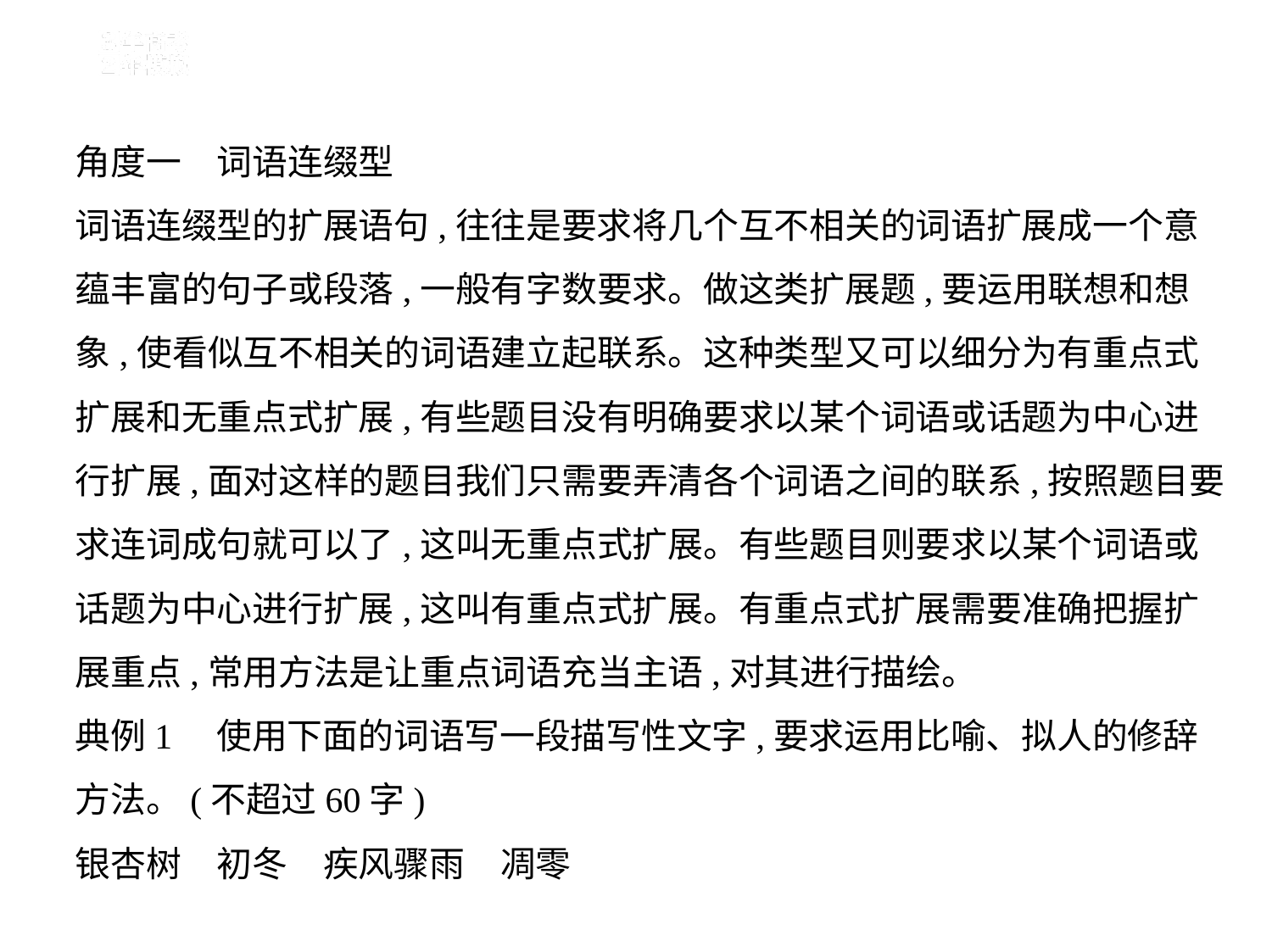

角度一　词语连缀型
词语连缀型的扩展语句,往往是要求将几个互不相关的词语扩展成一个意
蕴丰富的句子或段落,一般有字数要求。做这类扩展题,要运用联想和想
象,使看似互不相关的词语建立起联系。这种类型又可以细分为有重点式
扩展和无重点式扩展,有些题目没有明确要求以某个词语或话题为中心进
行扩展,面对这样的题目我们只需要弄清各个词语之间的联系,按照题目要
求连词成句就可以了,这叫无重点式扩展。有些题目则要求以某个词语或
话题为中心进行扩展,这叫有重点式扩展。有重点式扩展需要准确把握扩
展重点,常用方法是让重点词语充当主语,对其进行描绘。
典例1　使用下面的词语写一段描写性文字,要求运用比喻、拟人的修辞
方法。(不超过60字)
银杏树　初冬　疾风骤雨　凋零